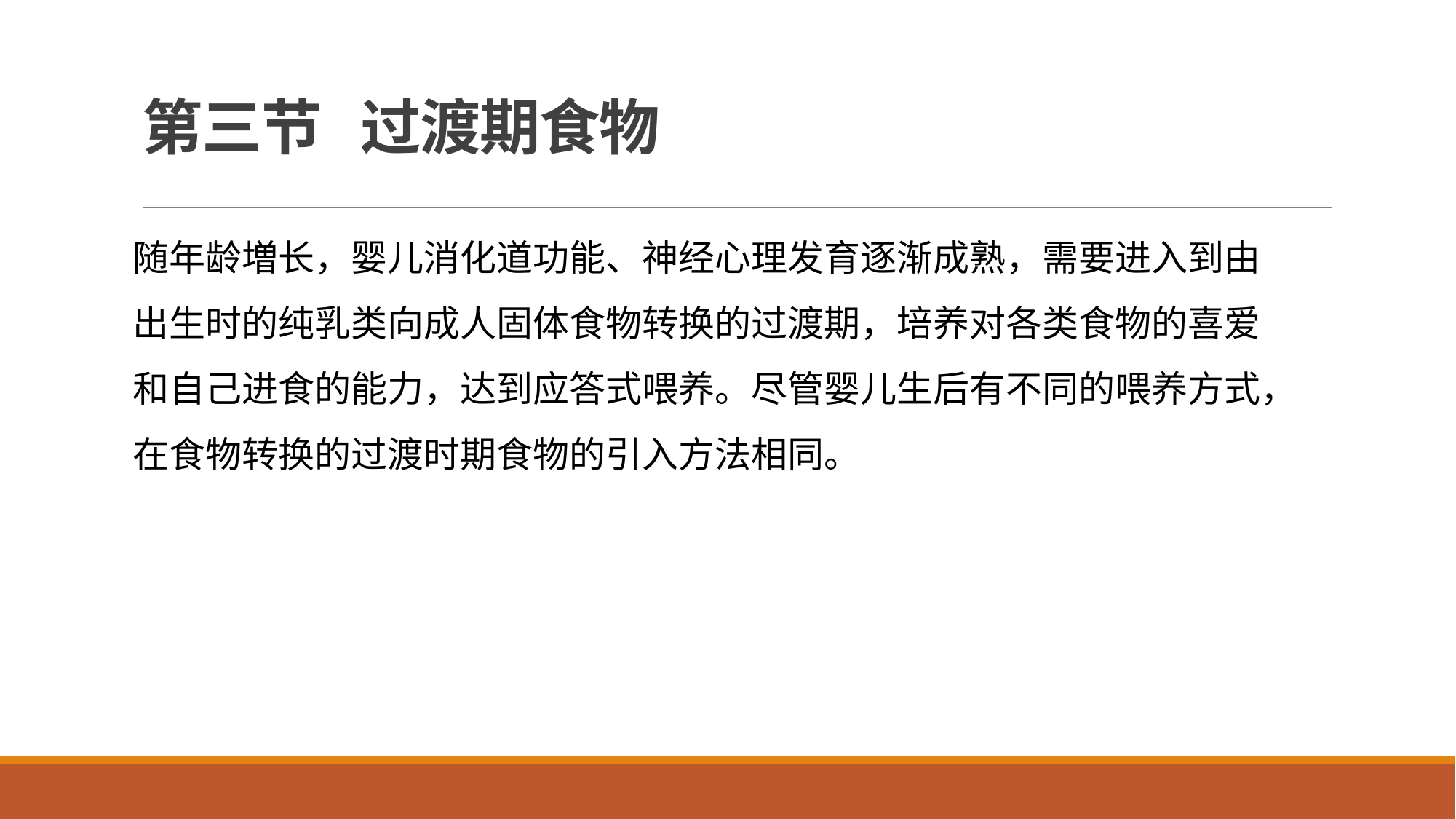

# 第三节   过渡期食物
随年龄増长，婴儿消化道功能、神经心理发育逐渐成熟，需要进入到由出生时的纯乳类向成人固体食物转换的过渡期，培养对各类食物的喜爱和自己进食的能力，达到应答式喂养。尽管婴儿生后有不同的喂养方式，在食物转换的过渡时期食物的引入方法相同。